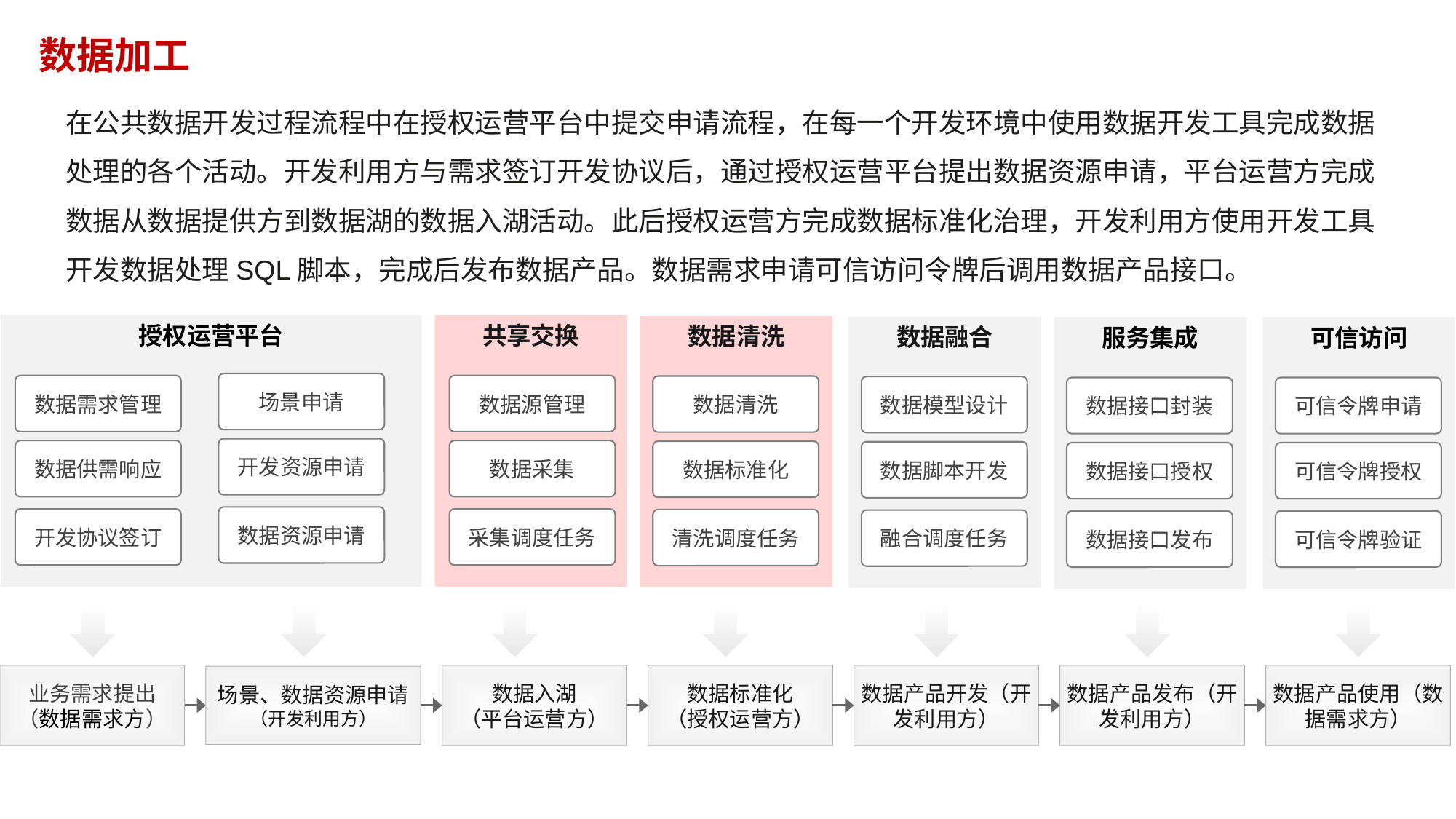

数据加工
在公共数据开发过程流程中在授权运营平台中提交申请流程，在每一个开发环境中使用数据开发工具完成数据处理的各个活动。开发利用方与需求签订开发协议后，通过授权运营平台提出数据资源申请，平台运营方完成数据从数据提供方到数据湖的数据入湖活动。此后授权运营方完成数据标准化治理，开发利用方使用开发工具开发数据处理SQL脚本，完成后发布数据产品。数据需求申请可信访问令牌后调用数据产品接口。
授权运营平台
共享交换
数据清洗
数据融合
服务集成
可信访问
场景申请
数据需求管理
数据源管理
数据清洗
数据模型设计
数据接口封装
可信令牌申请
开发资源申请
数据供需响应
数据采集
数据标准化
数据脚本开发
数据接口授权
可信令牌授权
数据资源申请
开发协议签订
采集调度任务
清洗调度任务
融合调度任务
数据接口发布
可信令牌验证

业务需求提出
（数据需求方）
数据入湖
（平台运营方）
数据标准化
（授权运营方）
数据产品开发（开发利用方）
数据产品发布（开发利用方）
数据产品使用（数据需求方）
场景、数据资源申请
（开发利用方）